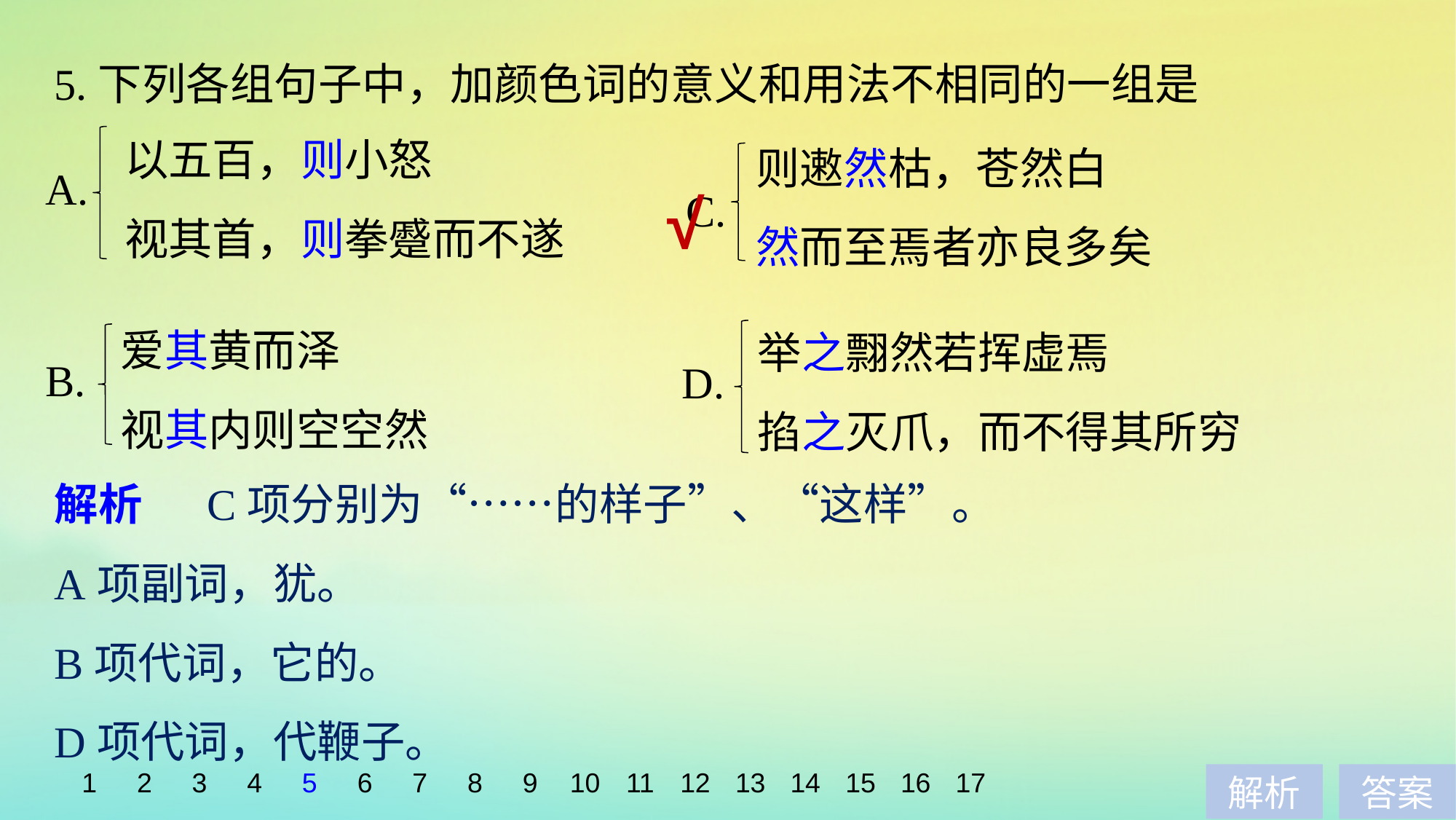

5.下列各组句子中，加颜色词的意义和用法不相同的一组是
以五百，则小怒
视其首，则拳蹙而不遂
则遫然枯，苍然白
然而至焉者亦良多矣

A.
√
C.
爱其黄而泽
视其内则空空然
举之翲然若挥虚焉
掐之灭爪，而不得其所穷

B.
D.
解析　 C项分别为“……的样子”、“这样”。
A项副词，犹。
B项代词，它的。
D项代词，代鞭子。
1
2
3
4
5
6
7
8
9
10
11
12
13
14
15
16
17
解析
答案